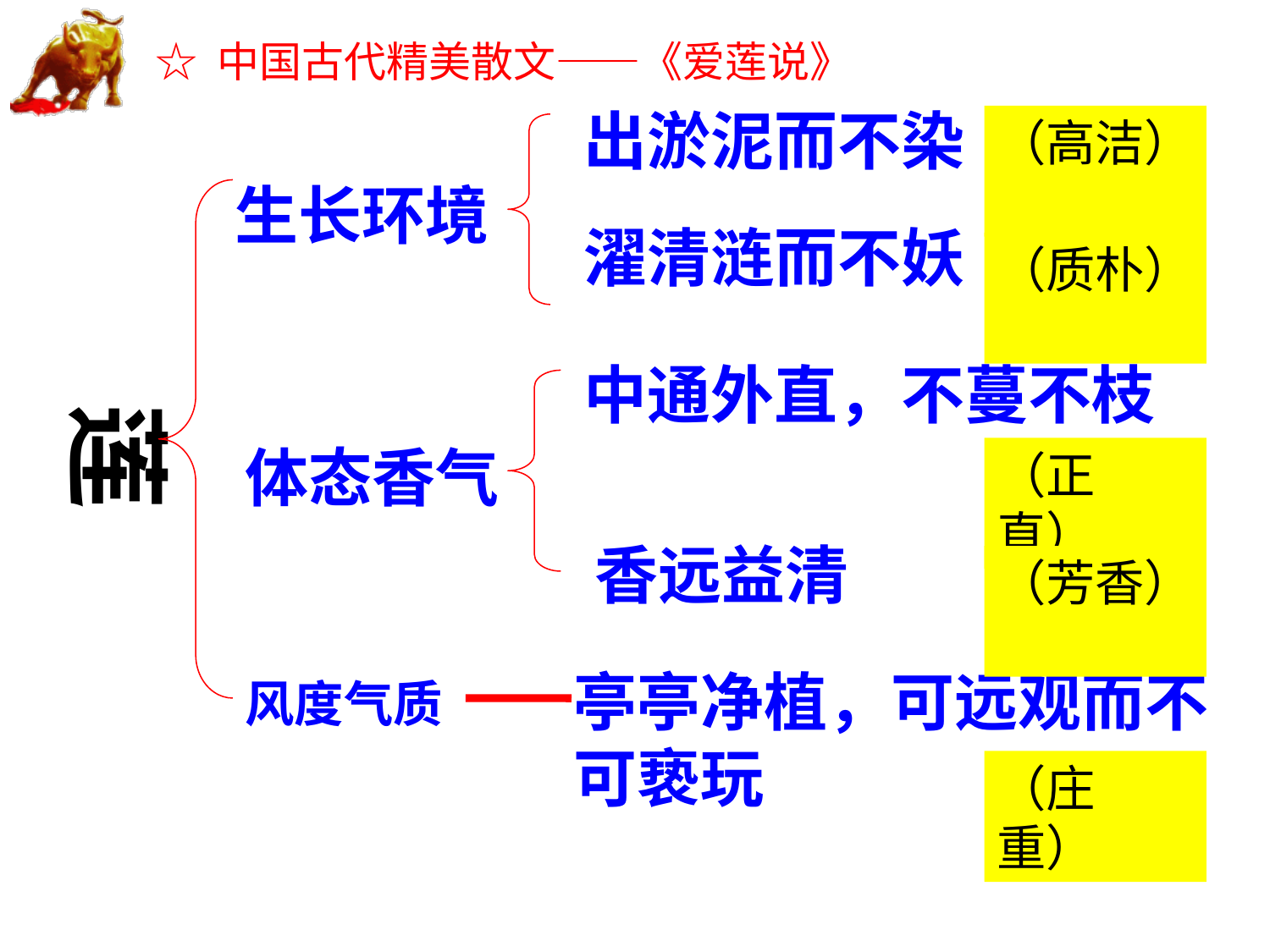

出淤泥而不染
（高洁）

生长环境

濯清涟而不妖
（质朴）
中通外直，不蔓不枝

莲
体态香气
（正直）
香远益清
（芳香）
亭亭净植，可远观而不可亵玩
风度气质

（庄重）